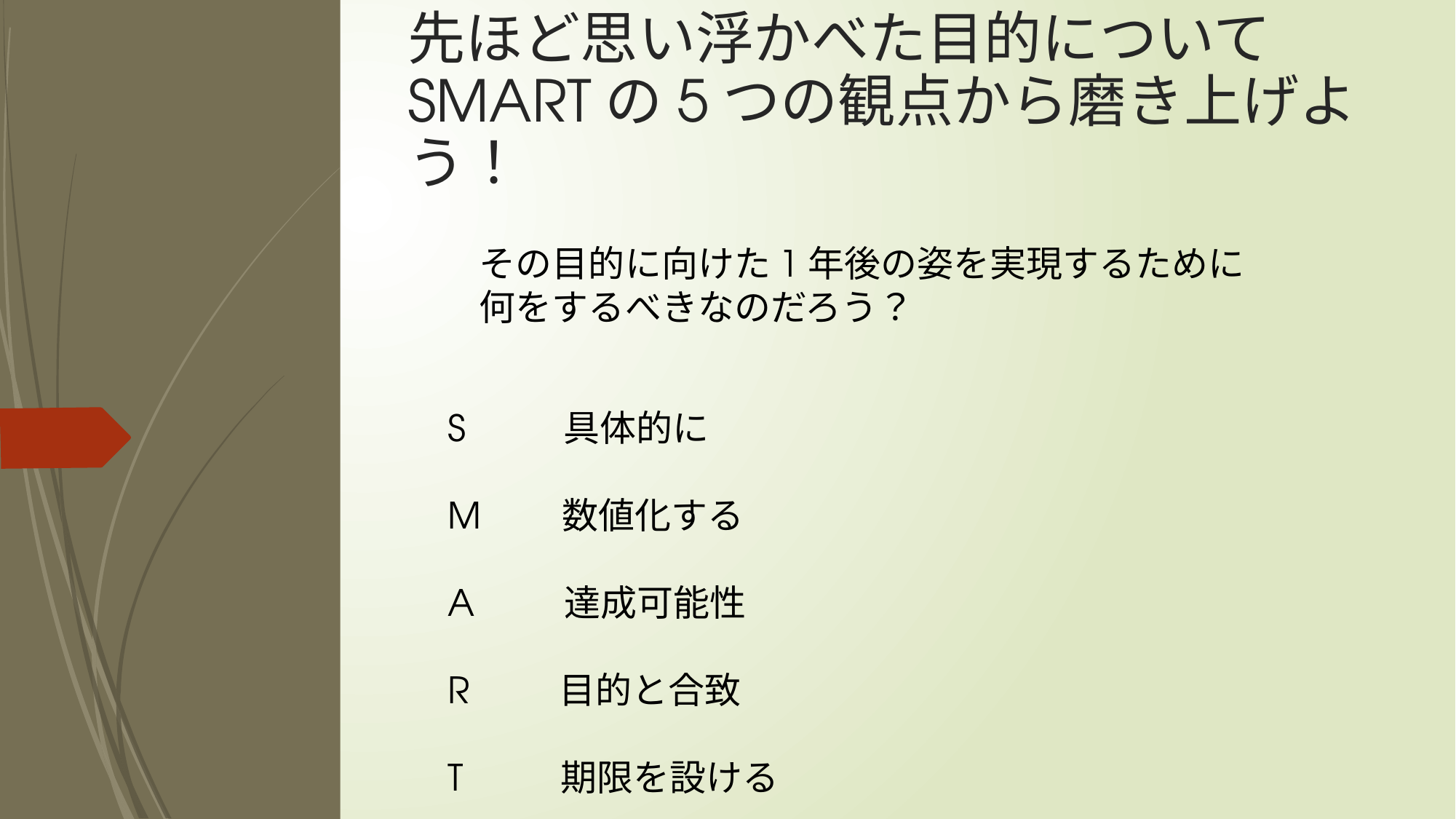

# 先ほど思い浮かべた目的について SMARTの5つの観点から磨き上げよう！

その目的に向けた1年後の姿を実現するために
何をするべきなのだろう？
S　　  具体的に

M　　数値化する

A　　 達成可能性

R　　 目的と合致

T　　  期限を設ける